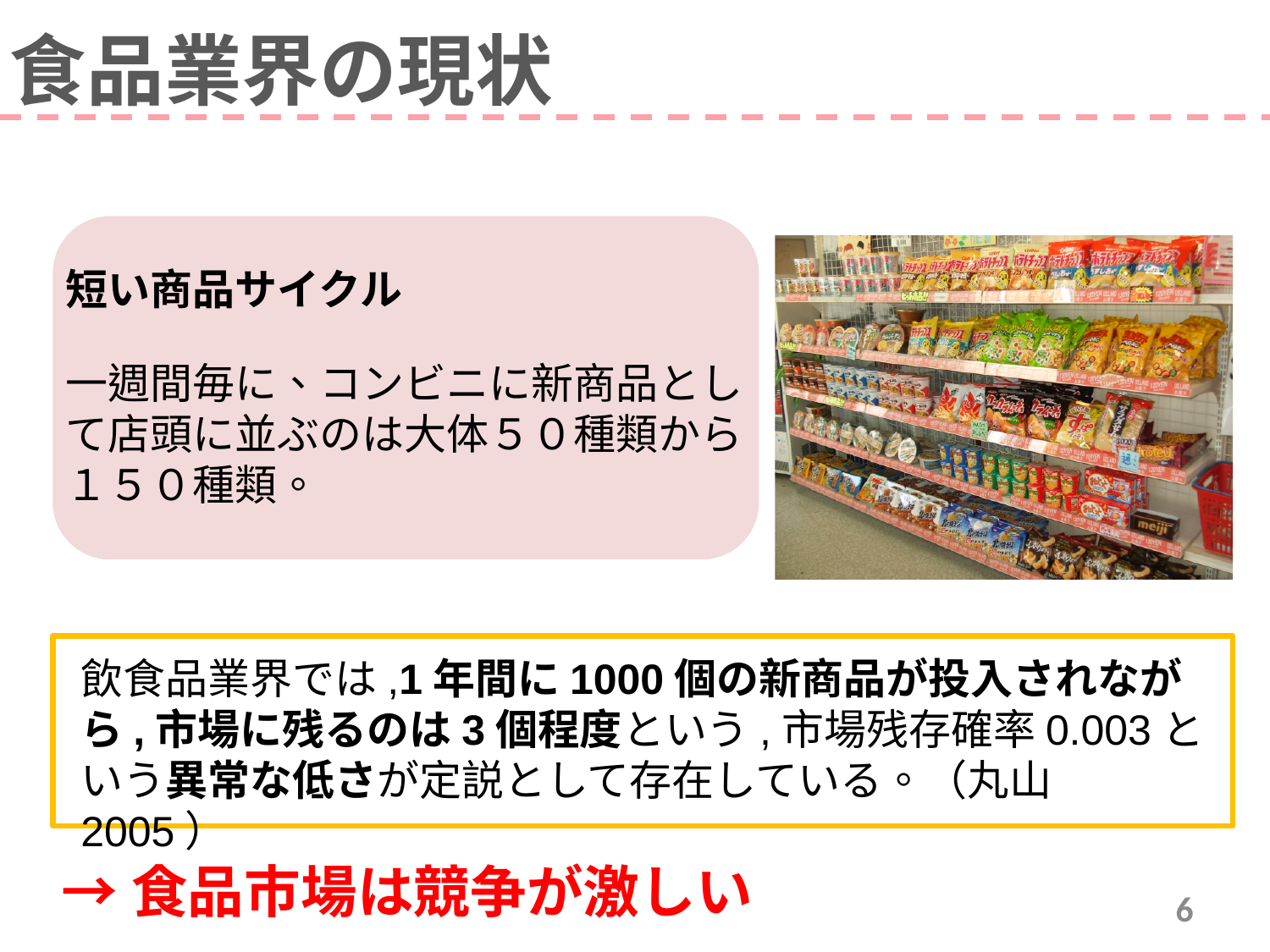

食品業界の現状

短い商品サイクル
一週間毎に、コンビニに新商品として店頭に並ぶのは大体５０種類から１５０種類。

飲食品業界では,1年間に1000個の新商品が投入されながら,市場に残るのは3個程度という,市場残存確率0.003という異常な低さが定説として存在している。（丸山2005）
→食品市場は競争が激しい
6